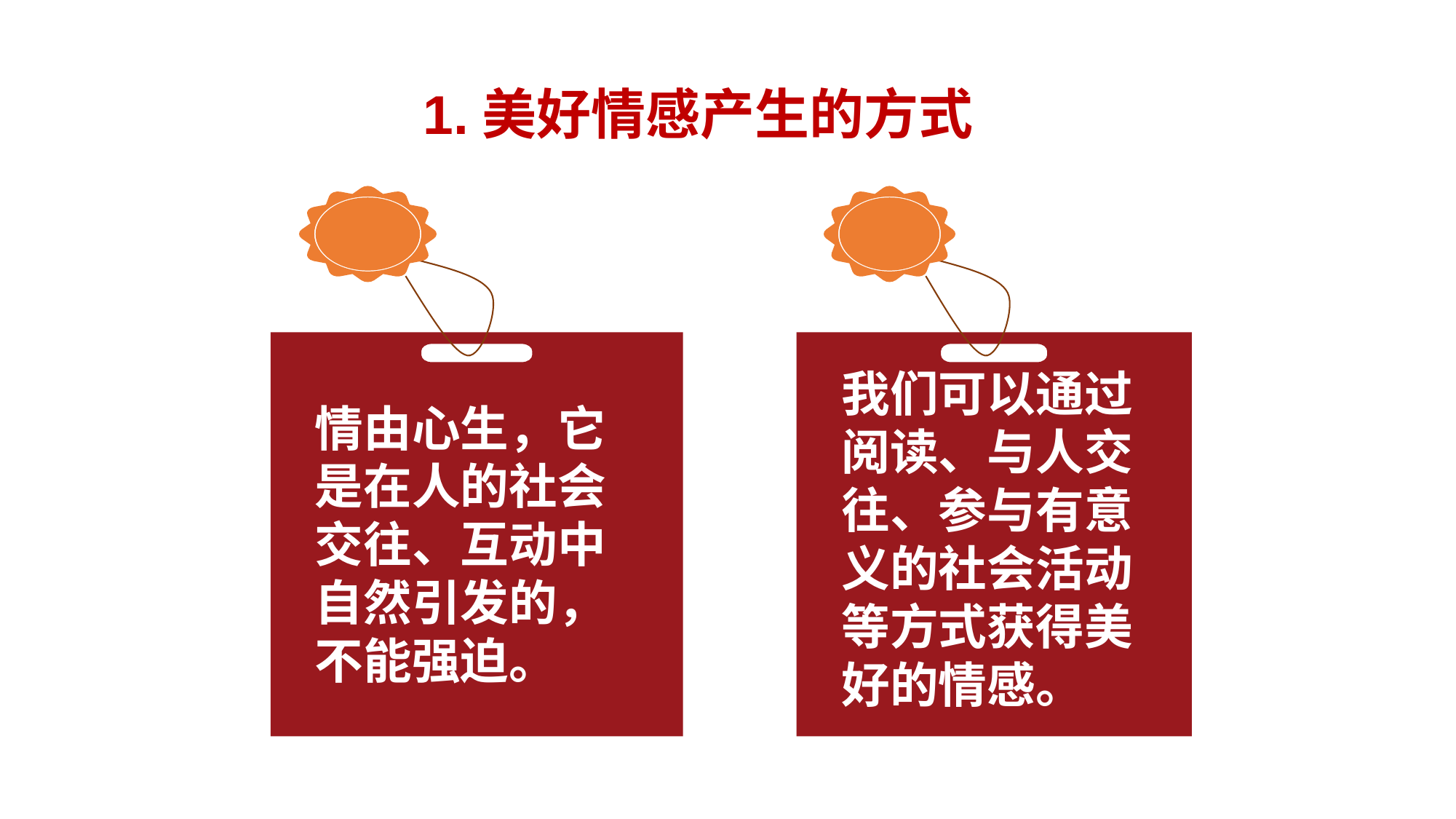

1.美好情感产生的方式

情由心生，它是在人的社会交往、互动中自然引发的，不能强迫。

我们可以通过阅读、与人交往、参与有意义的社会活动等方式获得美好的情感。